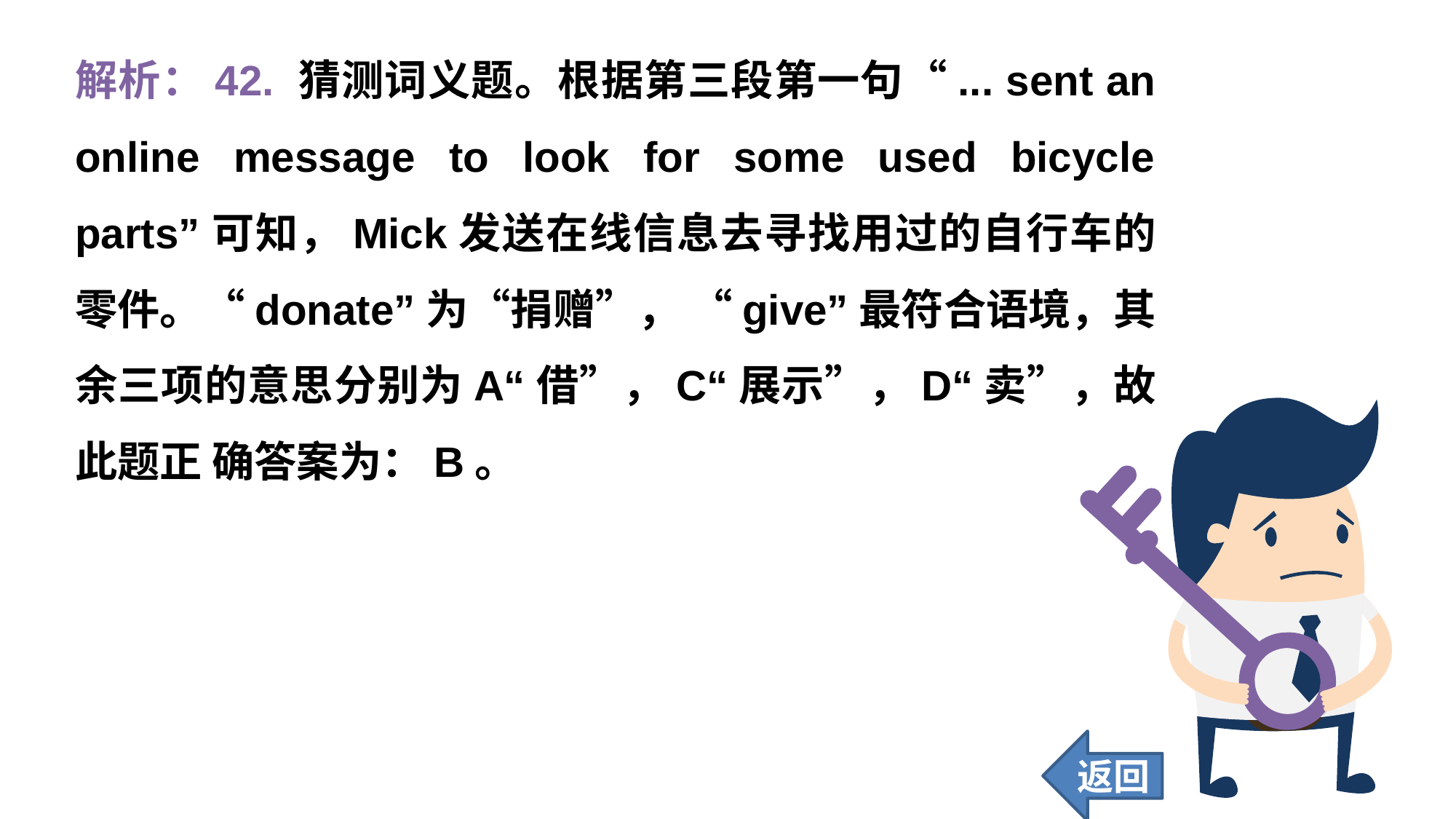

解析：42. 猜测词义题。根据第三段第一句“... sent an online message to look for some used bicycle parts”可知，Mick发送在线信息去寻找用过的自行车的零件。“donate”为“捐赠”， “give”最符合语境，其余三项的意思分别为A“借”，C“展示”，D“卖”，故此题正 确答案为：B。

返回
423